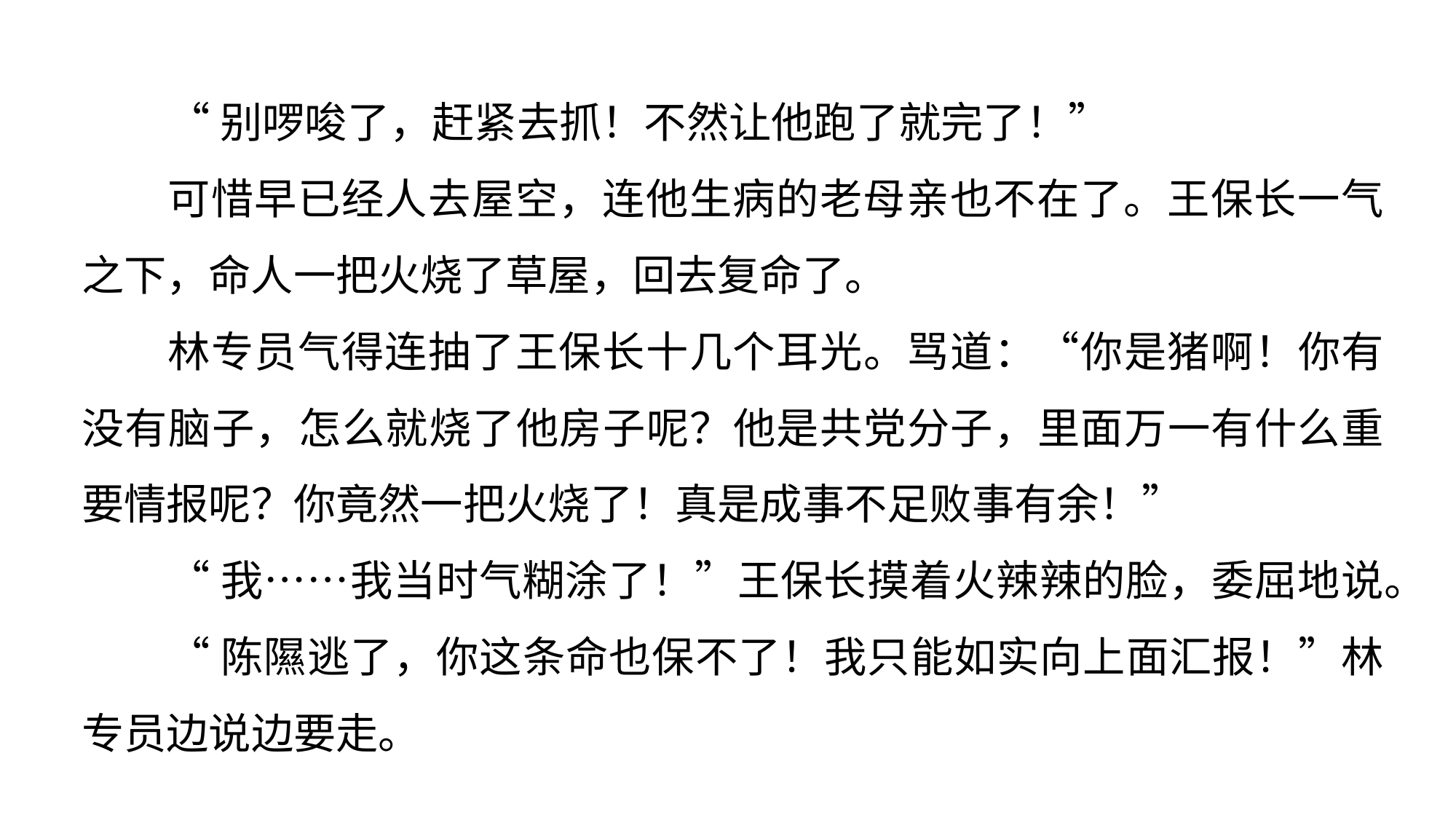

“别啰唆了，赶紧去抓！不然让他跑了就完了！”
可惜早已经人去屋空，连他生病的老母亲也不在了。王保长一气之下，命人一把火烧了草屋，回去复命了。
林专员气得连抽了王保长十几个耳光。骂道：“你是猪啊！你有没有脑子，怎么就烧了他房子呢？他是共党分子，里面万一有什么重要情报呢？你竟然一把火烧了！真是成事不足败事有余！”
“我……我当时气糊涂了！”王保长摸着火辣辣的脸，委屈地说。
“陈隰逃了，你这条命也保不了！我只能如实向上面汇报！”林专员边说边要走。